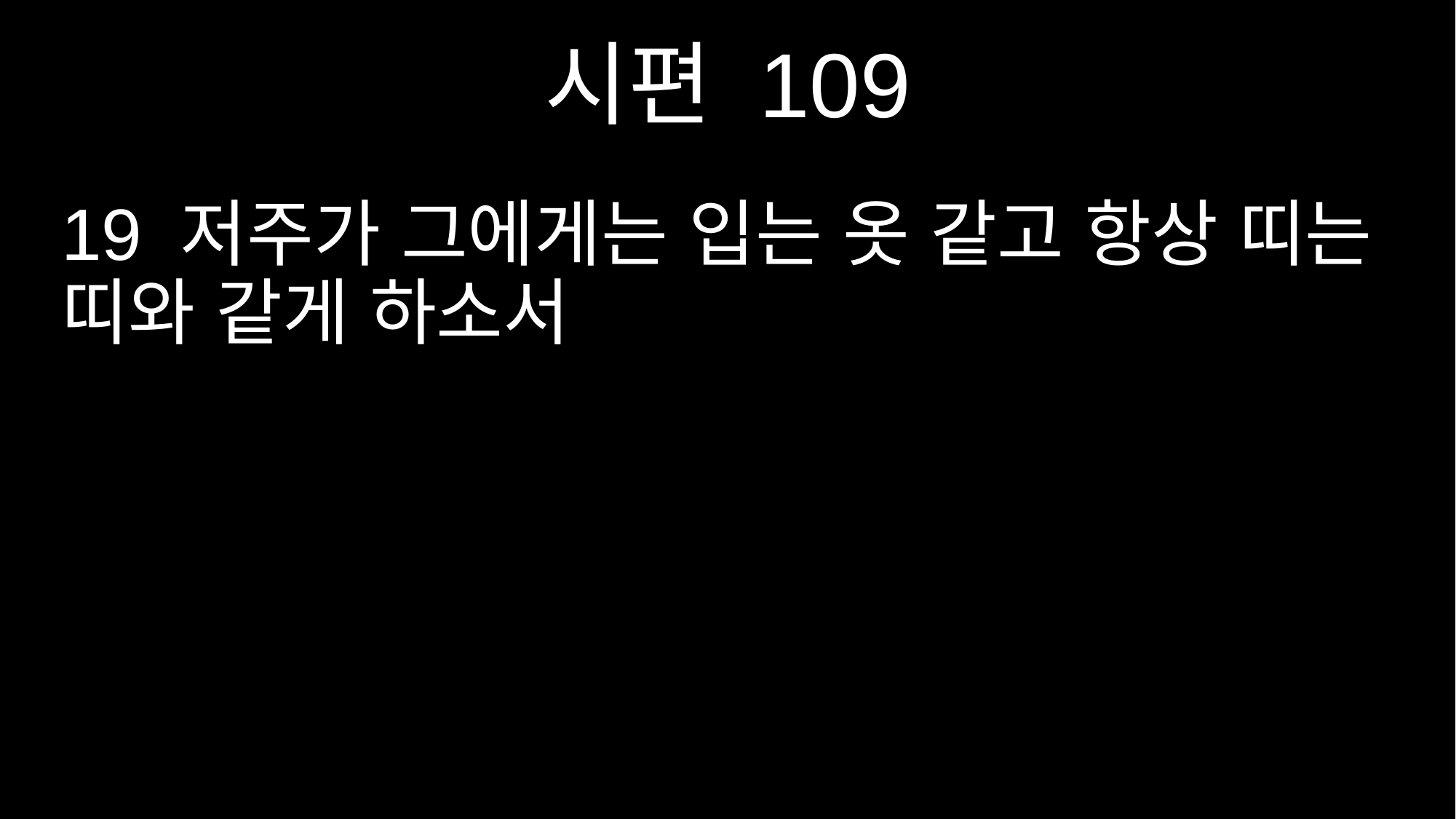

시편 109
19 저주가 그에게는 입는 옷 같고 항상 띠는 띠와 같게 하소서